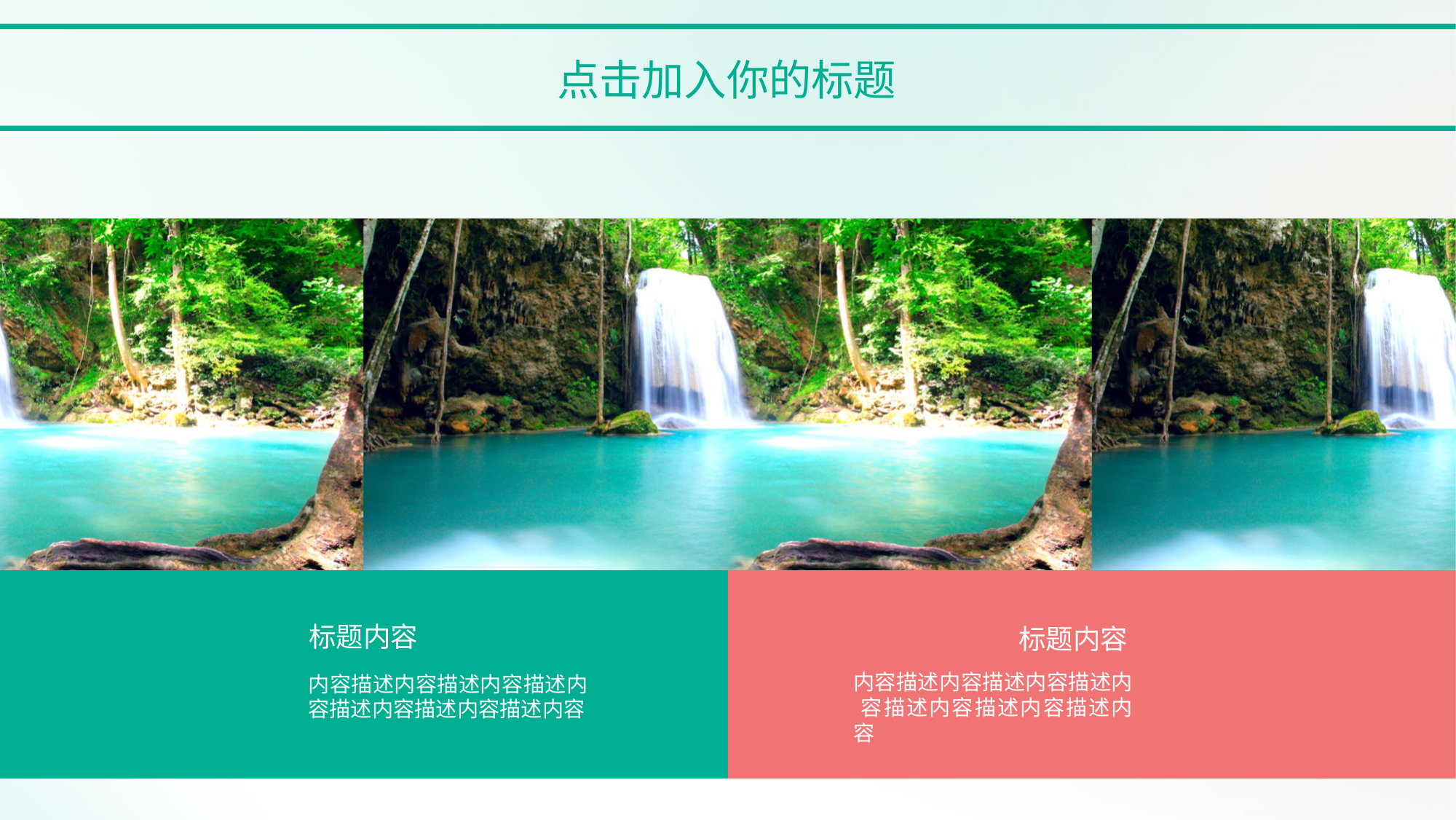

点击加入你的标题

标题内容
标题内容
内容描述内容描述内容描述内  容描述内容描述内容描述内容
内容描述内容描述内容描述内容描述内容描述内容描述内容